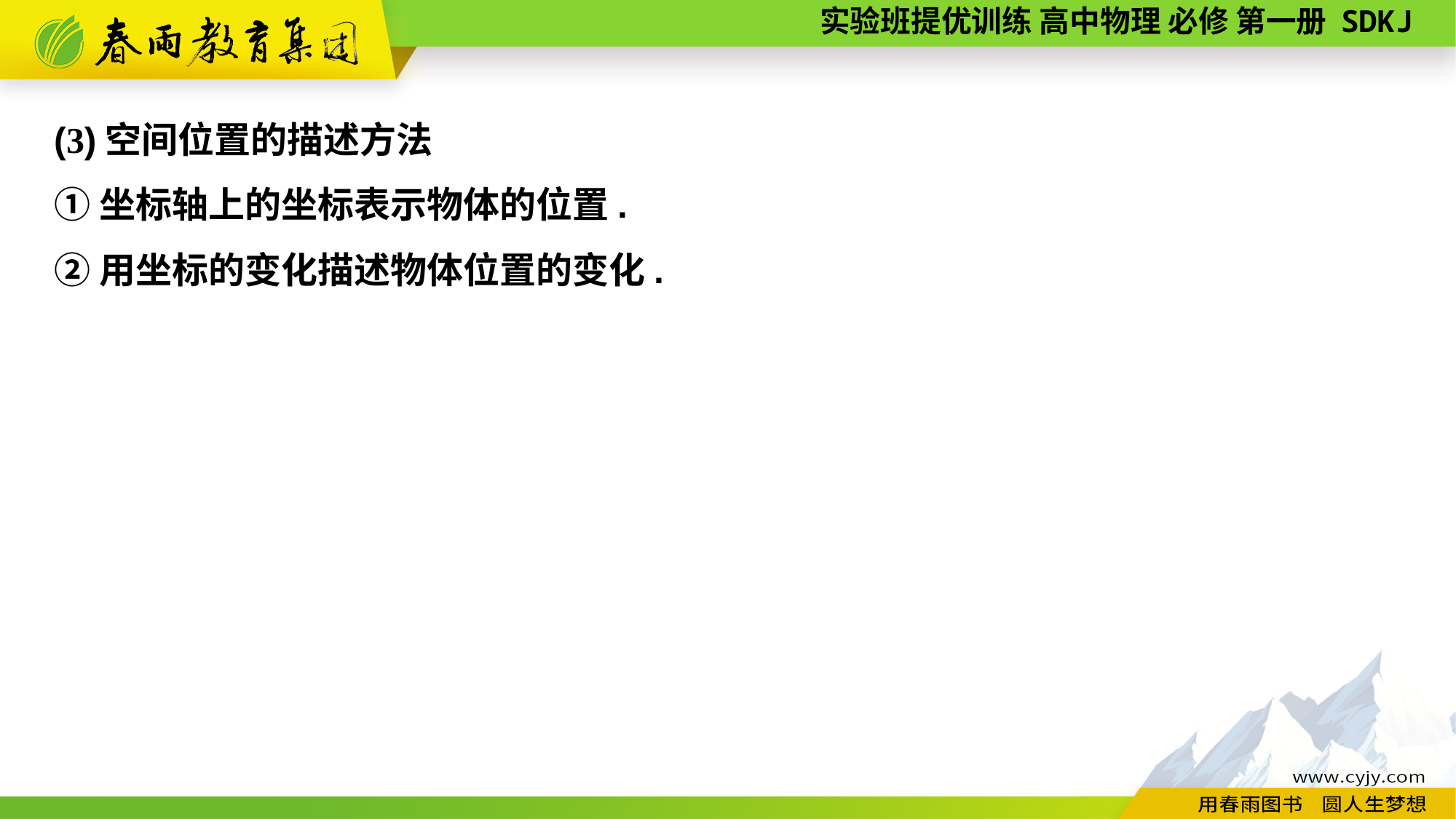

(3)空间位置的描述方法
①坐标轴上的坐标表示物体的位置.
②用坐标的变化描述物体位置的变化.